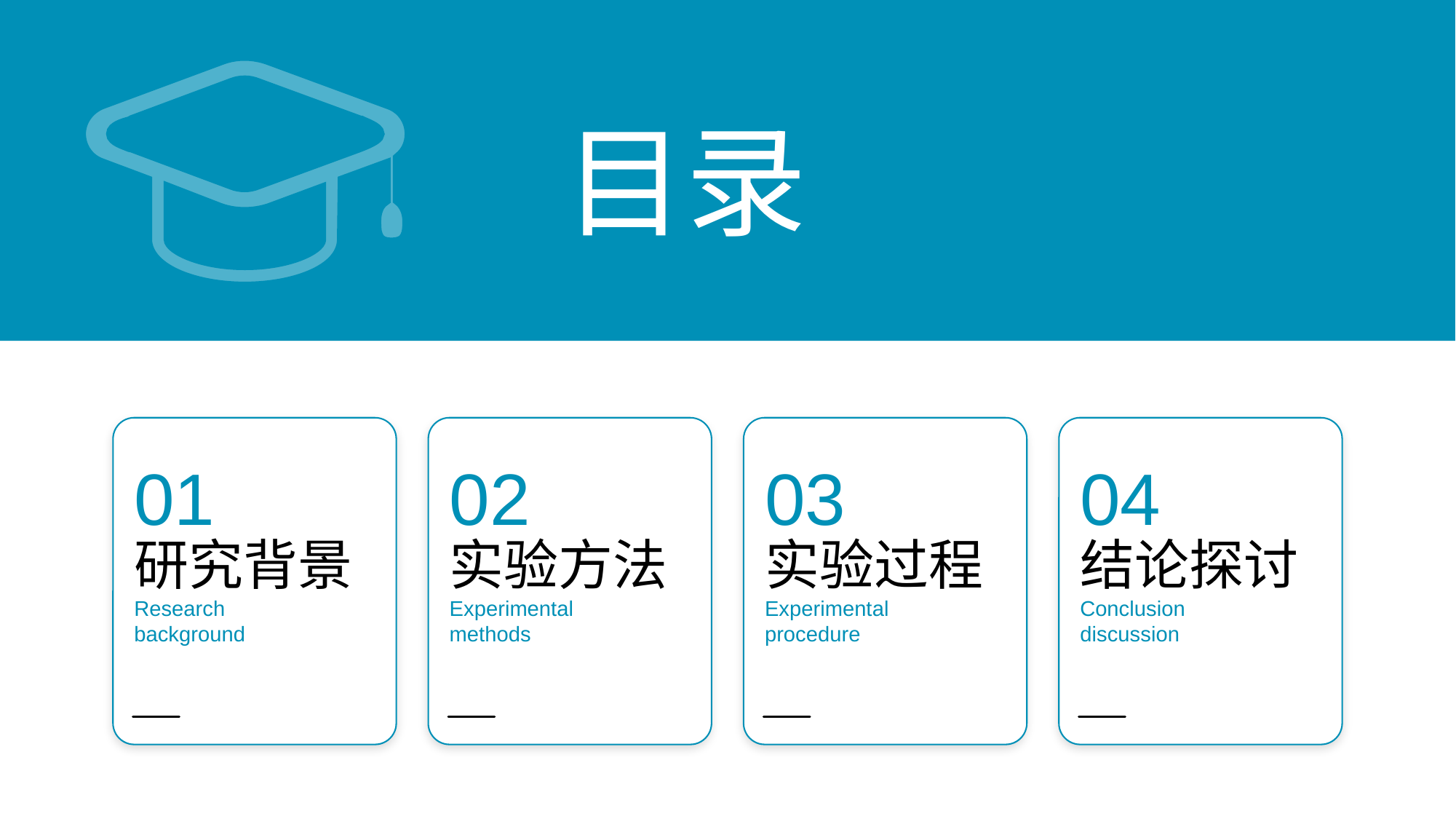

目录

01
02
03
04
研究背景
实验方法
实验过程
结论探讨
Research
background
Experimental
methods
Experimental
procedure
Conclusion
discussion